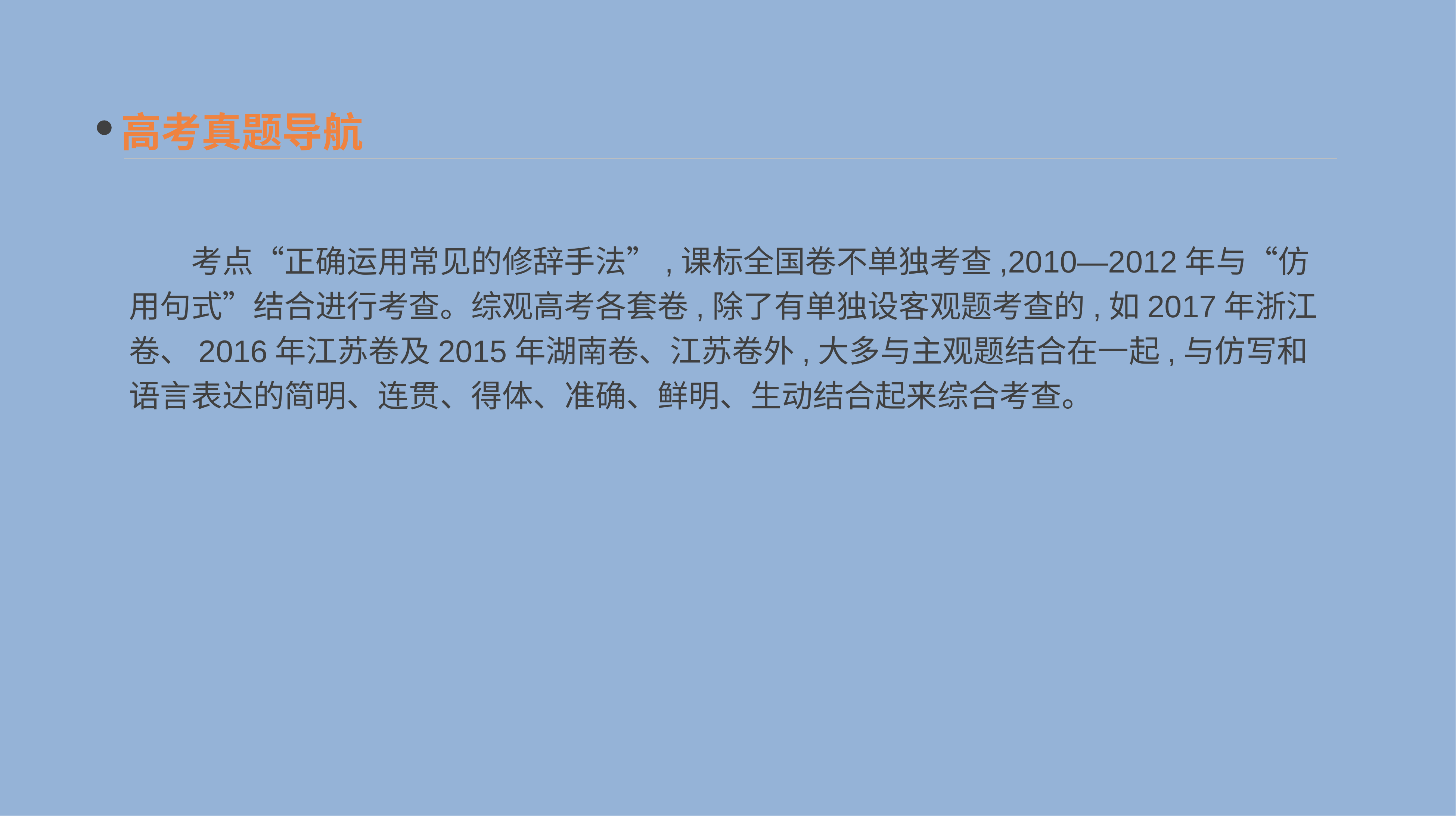

高考真题导航

　　考点“正确运用常见的修辞手法”,课标全国卷不单独考查,2010—2012年与“仿用句式”结合进行考查。综观高考各套卷,除了有单独设客观题考查的,如2017年浙江卷、2016年江苏卷及2015年湖南卷、江苏卷外,大多与主观题结合在一起,与仿写和语言表达的简明、连贯、得体、准确、鲜明、生动结合起来综合考查。